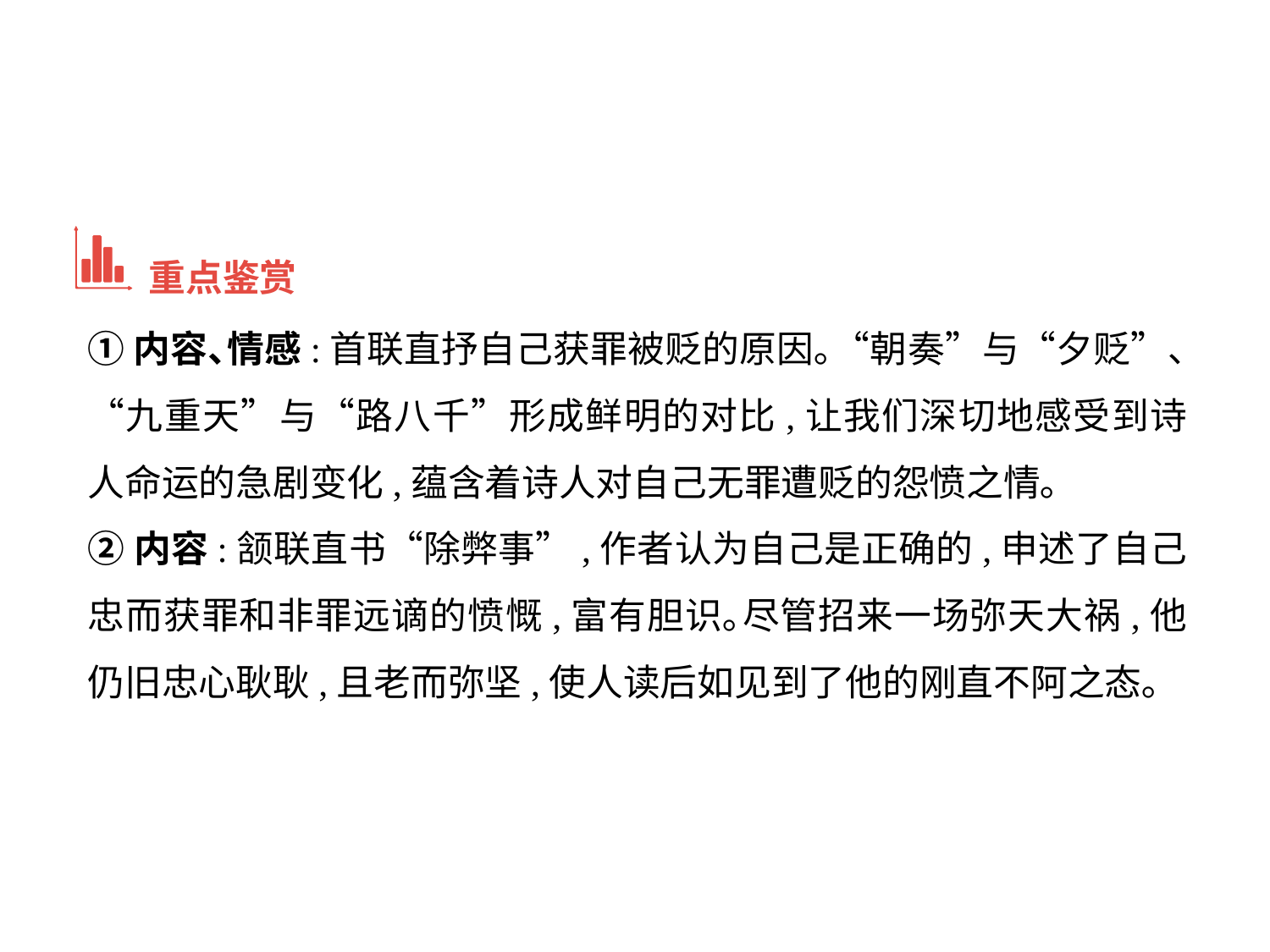

重点鉴赏
①内容､情感:首联直抒自己获罪被贬的原因｡“朝奏”与“夕贬”､“九重天”与“路八千”形成鲜明的对比,让我们深切地感受到诗人命运的急剧变化,蕴含着诗人对自己无罪遭贬的怨愤之情｡
②内容:颔联直书“除弊事”,作者认为自己是正确的,申述了自己忠而获罪和非罪远谪的愤慨,富有胆识｡尽管招来一场弥天大祸,他仍旧忠心耿耿,且老而弥坚,使人读后如见到了他的刚直不阿之态｡